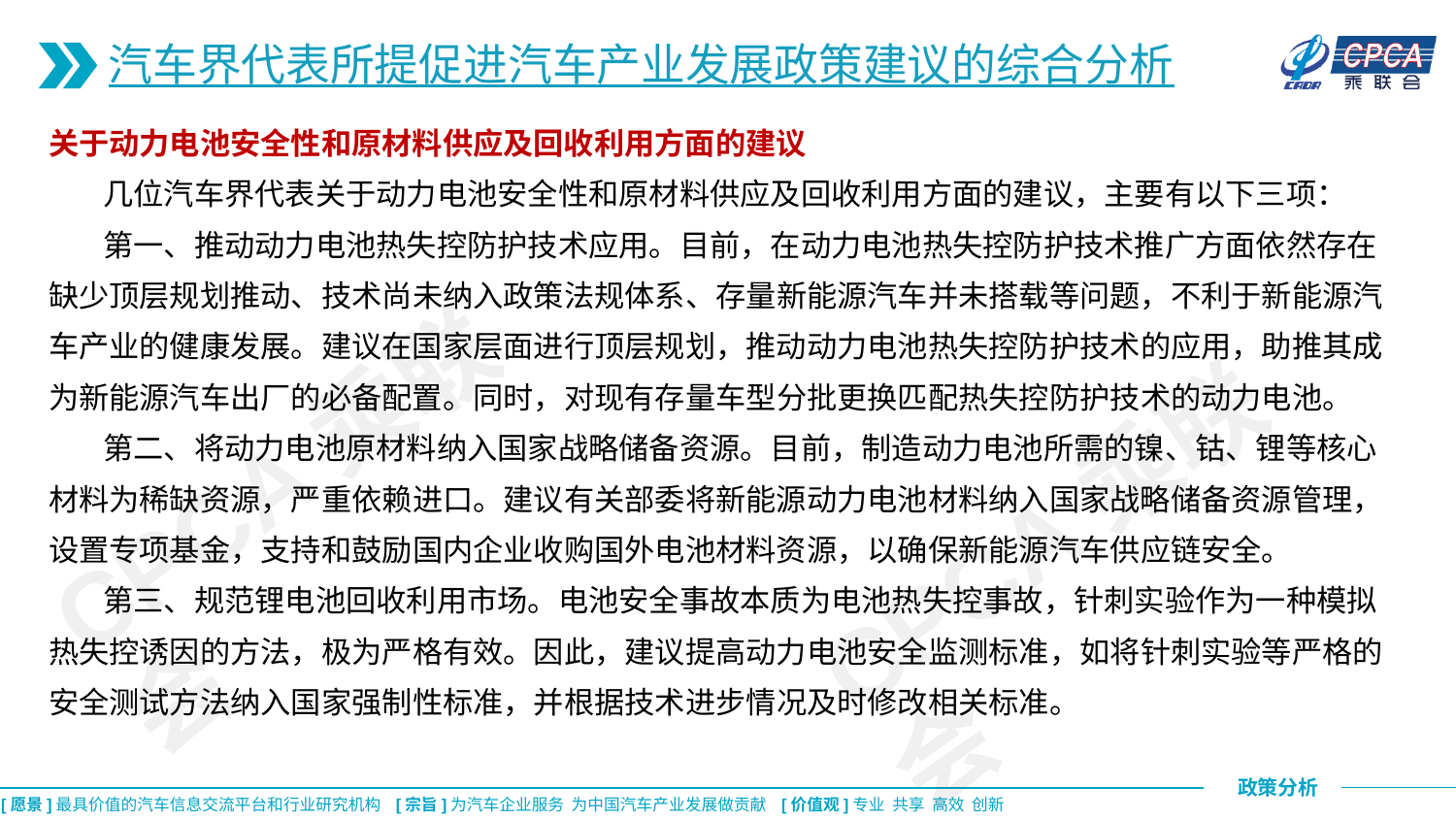

汽车界代表所提促进汽车产业发展政策建议的综合分析
关于动力电池安全性和原材料供应及回收利用方面的建议
       几位汽车界代表关于动力电池安全性和原材料供应及回收利用方面的建议，主要有以下三项：
       第一、推动动力电池热失控防护技术应用。目前，在动力电池热失控防护技术推广方面依然存在缺少顶层规划推动、技术尚未纳入政策法规体系、存量新能源汽车并未搭载等问题，不利于新能源汽车产业的健康发展。建议在国家层面进行顶层规划，推动动力电池热失控防护技术的应用，助推其成为新能源汽车出厂的必备配置。同时，对现有存量车型分批更换匹配热失控防护技术的动力电池。
       第二、将动力电池原材料纳入国家战略储备资源。目前，制造动力电池所需的镍、钴、锂等核心材料为稀缺资源，严重依赖进口。建议有关部委将新能源动力电池材料纳入国家战略储备资源管理，设置专项基金，支持和鼓励国内企业收购国外电池材料资源，以确保新能源汽车供应链安全。
       第三、规范锂电池回收利用市场。电池安全事故本质为电池热失控事故，针刺实验作为一种模拟热失控诱因的方法，极为严格有效。因此，建议提高动力电池安全监测标准，如将针刺实验等严格的安全测试方法纳入国家强制性标准，并根据技术进步情况及时修改相关标准。
CPCA乘联会
CPCA乘联会